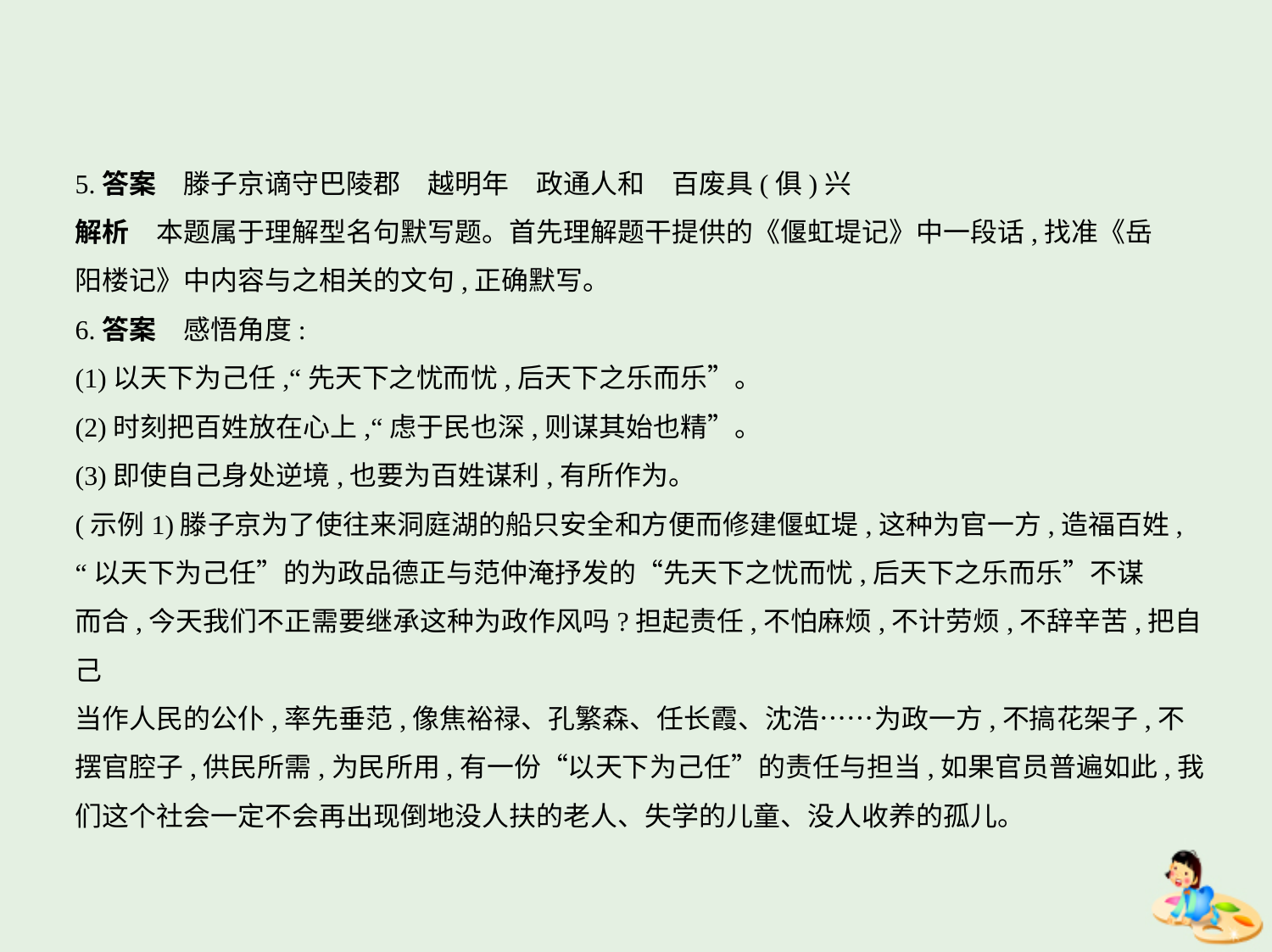

5.答案　滕子京谪守巴陵郡　越明年　政通人和　百废具(俱)兴
解析　本题属于理解型名句默写题。首先理解题干提供的《偃虹堤记》中一段话,找准《岳
阳楼记》中内容与之相关的文句,正确默写。
6.答案　感悟角度:
(1)以天下为己任,“先天下之忧而忧,后天下之乐而乐”。
(2)时刻把百姓放在心上,“虑于民也深,则谋其始也精”。
(3)即使自己身处逆境,也要为百姓谋利,有所作为。
(示例1)滕子京为了使往来洞庭湖的船只安全和方便而修建偃虹堤,这种为官一方,造福百姓,
“以天下为己任”的为政品德正与范仲淹抒发的“先天下之忧而忧,后天下之乐而乐”不谋
而合,今天我们不正需要继承这种为政作风吗?担起责任,不怕麻烦,不计劳烦,不辞辛苦,把自己
当作人民的公仆,率先垂范,像焦裕禄、孔繁森、任长霞、沈浩……为政一方,不搞花架子,不
摆官腔子,供民所需,为民所用,有一份“以天下为己任”的责任与担当,如果官员普遍如此,我
们这个社会一定不会再出现倒地没人扶的老人、失学的儿童、没人收养的孤儿。